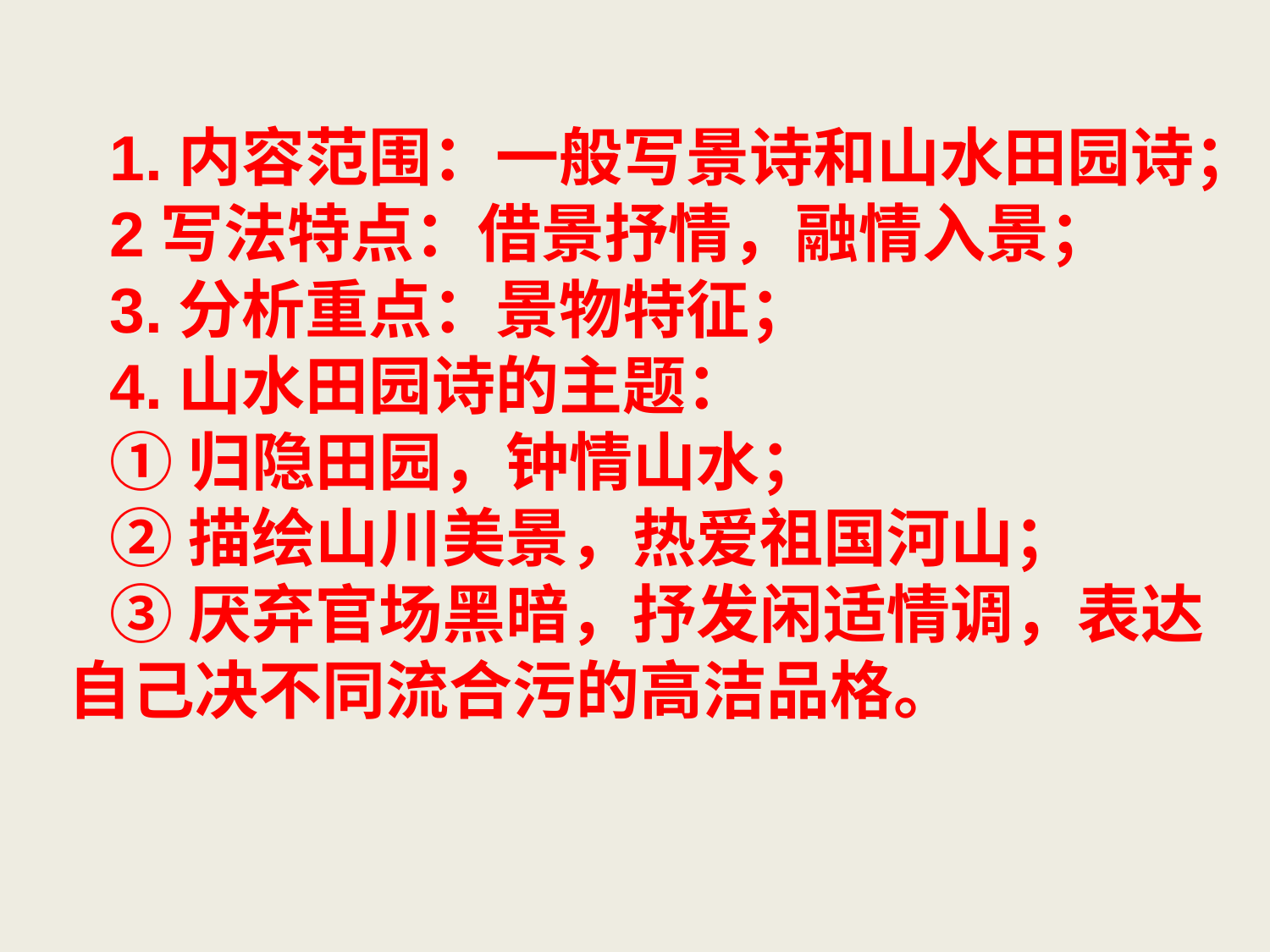

1.内容范围：一般写景诗和山水田园诗；
2写法特点：借景抒情，融情入景；
3.分析重点：景物特征；
4.山水田园诗的主题：
①归隐田园，钟情山水；
②描绘山川美景，热爱祖国河山；
③厌弃官场黑暗，抒发闲适情调，表达自己决不同流合污的高洁品格。